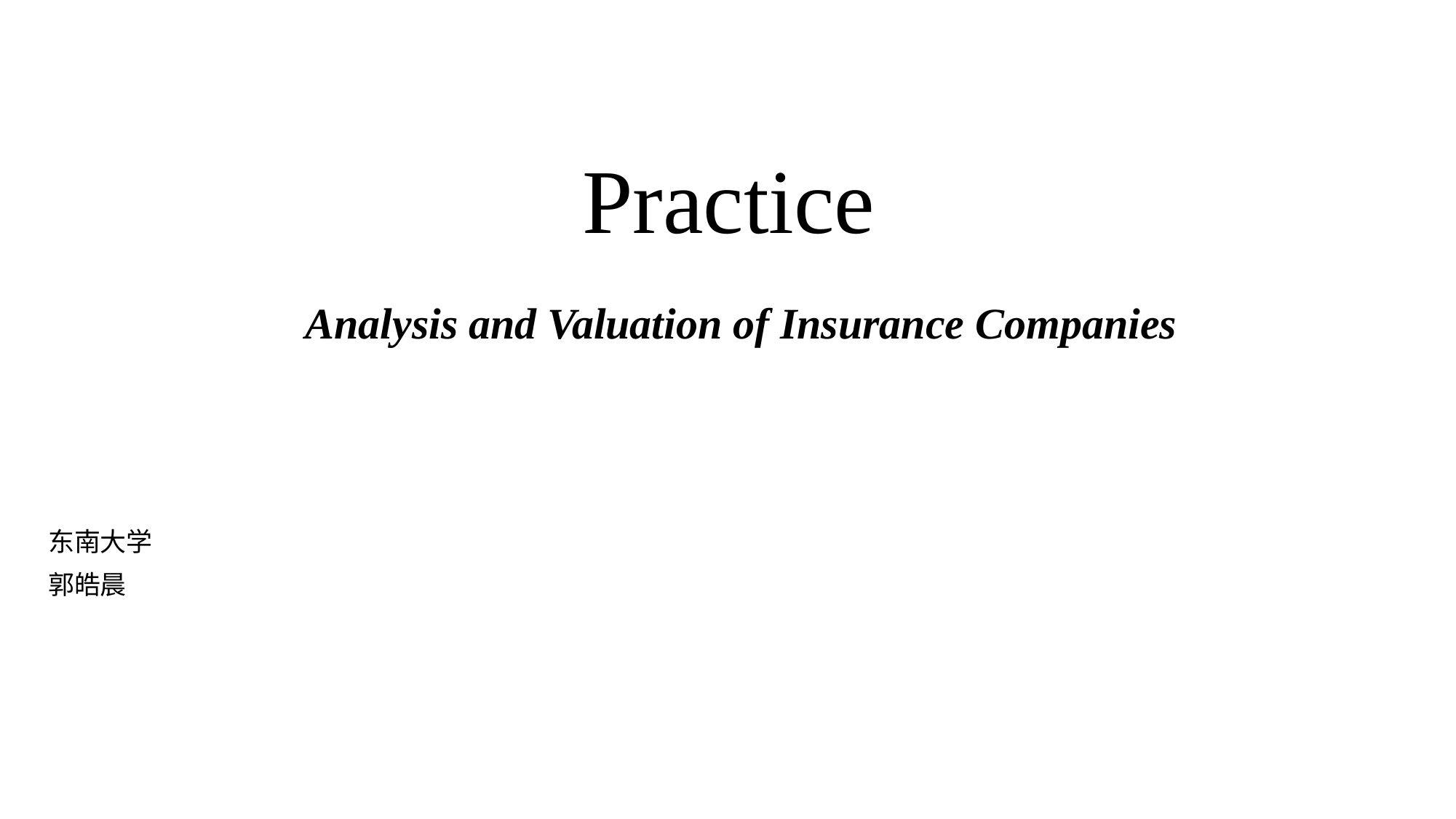

# Practice
Analysis and Valuation of Insurance Companies

东南大学
郭皓晨